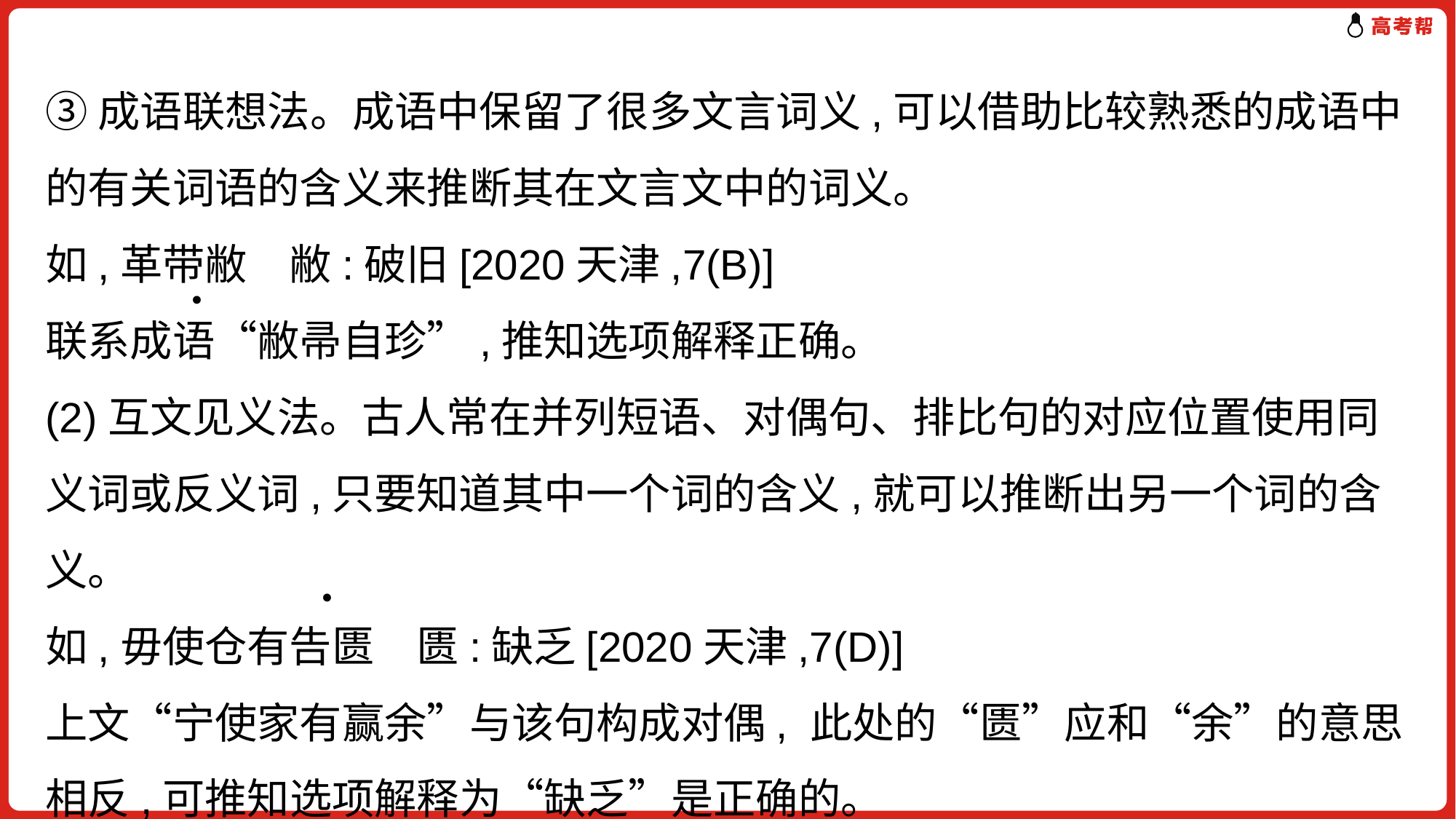

③成语联想法。成语中保留了很多文言词义,可以借助比较熟悉的成语中的有关词语的含义来推断其在文言文中的词义。
如,革带敝　敝:破旧[2020天津,7(B)]
联系成语“敝帚自珍”,推知选项解释正确。
(2)互文见义法。古人常在并列短语、对偶句、排比句的对应位置使用同义词或反义词,只要知道其中一个词的含义,就可以推断出另一个词的含义。
如,毋使仓有告匮　匮:缺乏[2020天津,7(D)]
上文“宁使家有赢余”与该句构成对偶, 此处的“匮”应和“余”的意思相反,可推知选项解释为“缺乏”是正确的。
.
.